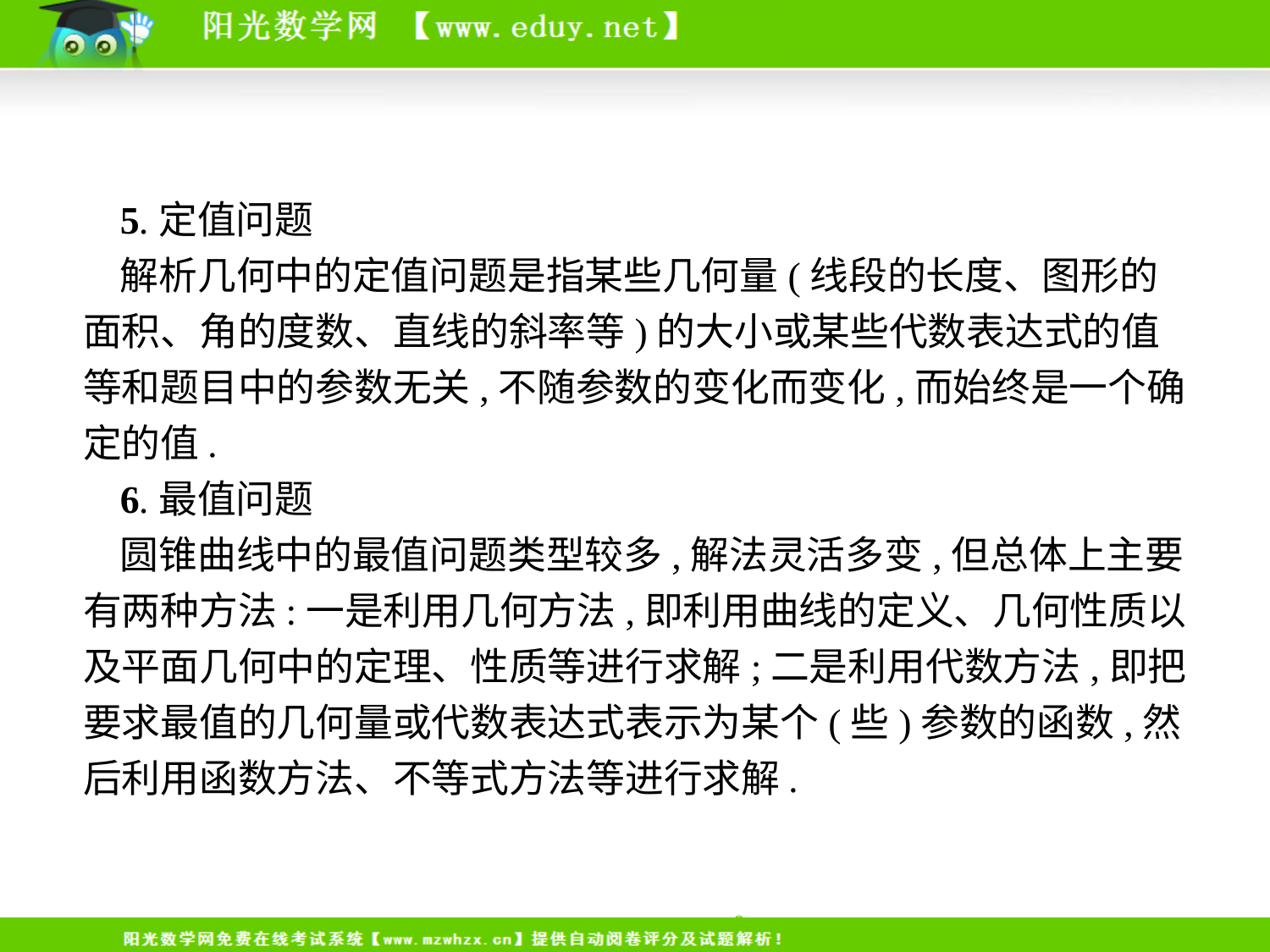

5.定值问题
解析几何中的定值问题是指某些几何量(线段的长度、图形的面积、角的度数、直线的斜率等)的大小或某些代数表达式的值等和题目中的参数无关,不随参数的变化而变化,而始终是一个确定的值.
6.最值问题
圆锥曲线中的最值问题类型较多,解法灵活多变,但总体上主要有两种方法:一是利用几何方法,即利用曲线的定义、几何性质以及平面几何中的定理、性质等进行求解;二是利用代数方法,即把要求最值的几何量或代数表达式表示为某个(些)参数的函数,然后利用函数方法、不等式方法等进行求解.